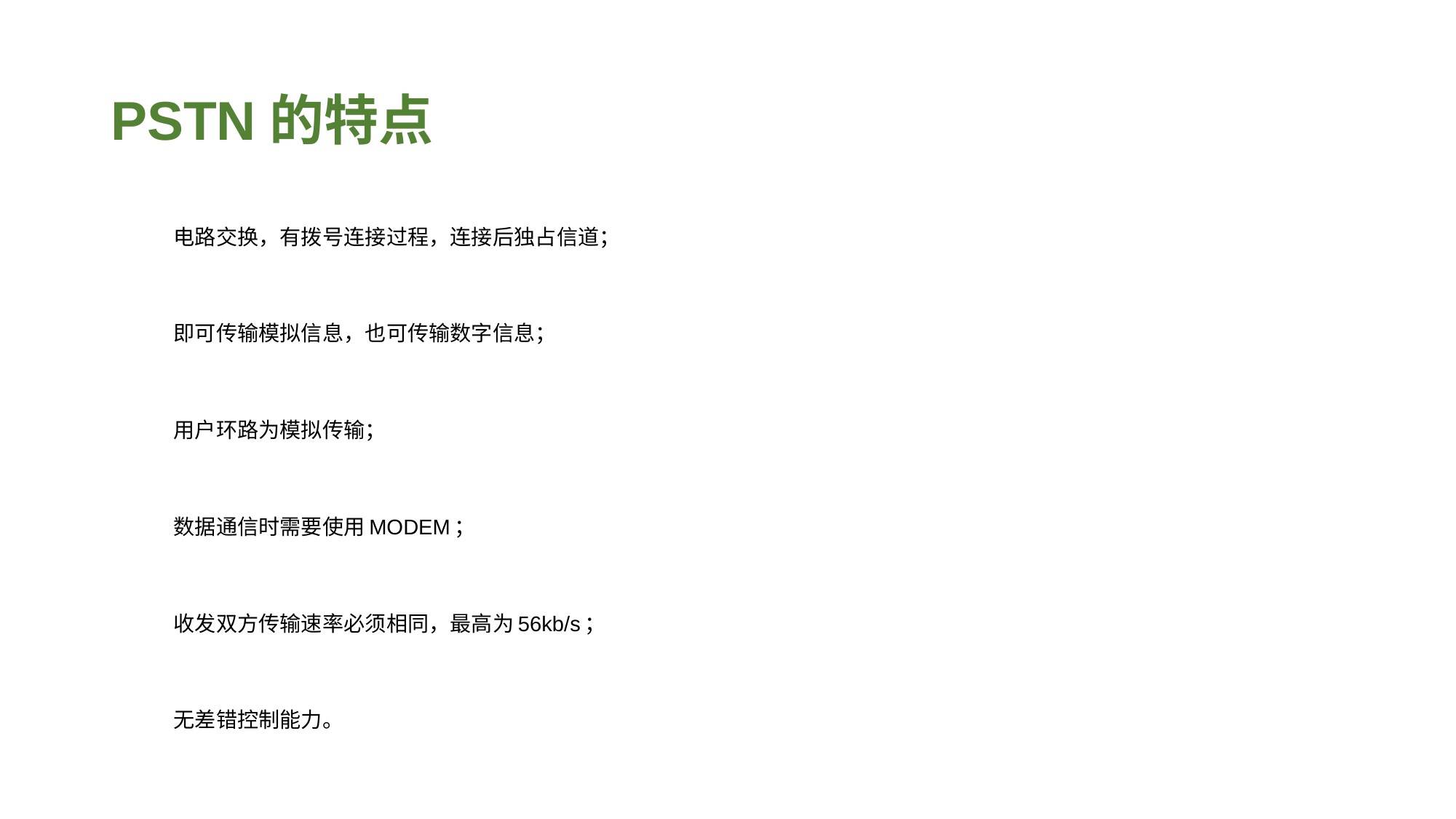

# PSTN的特点
电路交换，有拨号连接过程，连接后独占信道；
即可传输模拟信息，也可传输数字信息；
用户环路为模拟传输；
数据通信时需要使用MODEM；
收发双方传输速率必须相同，最高为56kb/s；
无差错控制能力。